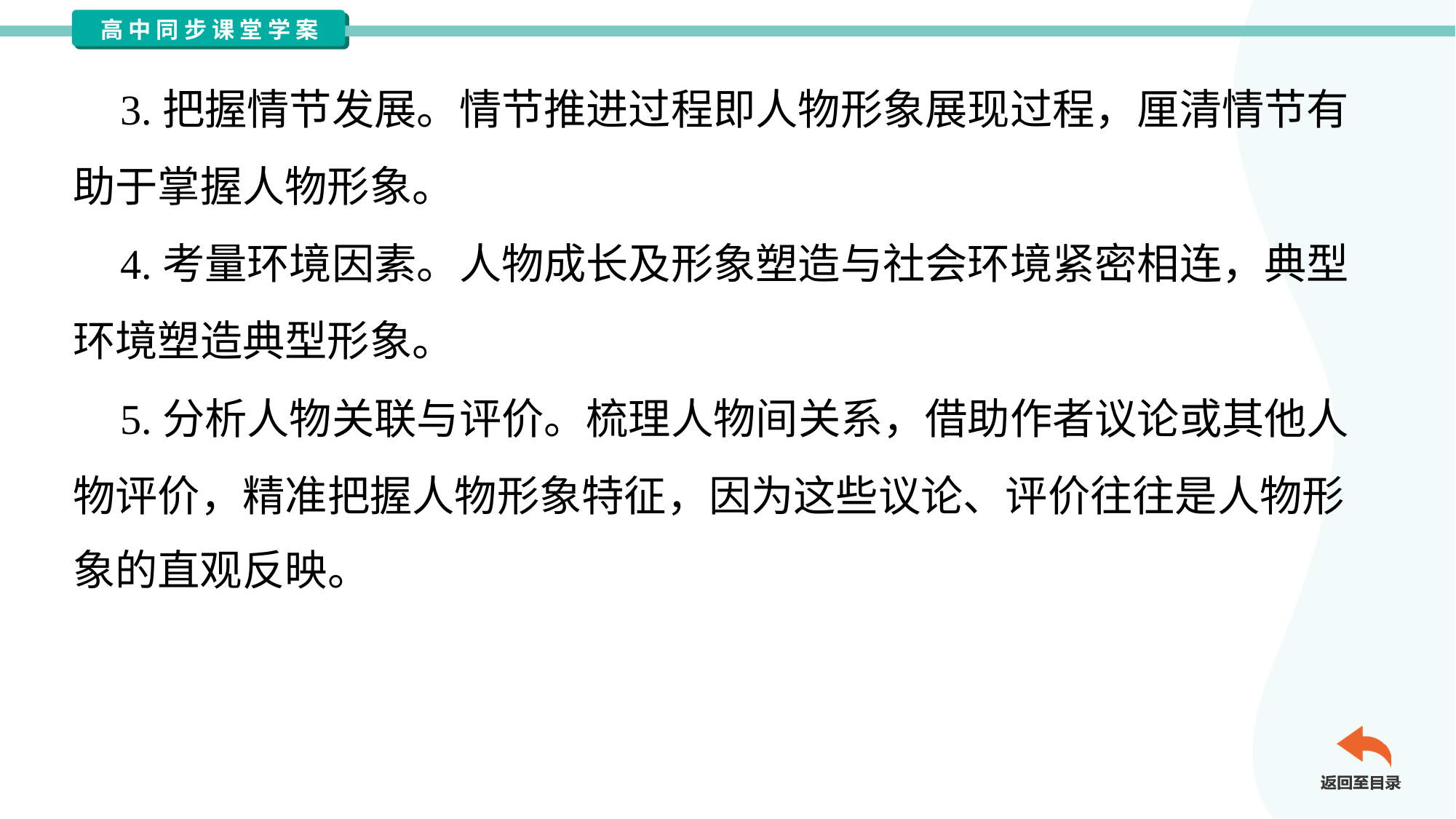

3.把握情节发展。情节推进过程即人物形象展现过程，厘清情节有
助于掌握人物形象。
    4.考量环境因素。人物成长及形象塑造与社会环境紧密相连，典型
环境塑造典型形象。
    5.分析人物关联与评价。梳理人物间关系，借助作者议论或其他人
物评价，精准把握人物形象特征，因为这些议论、评价往往是人物形
象的直观反映。